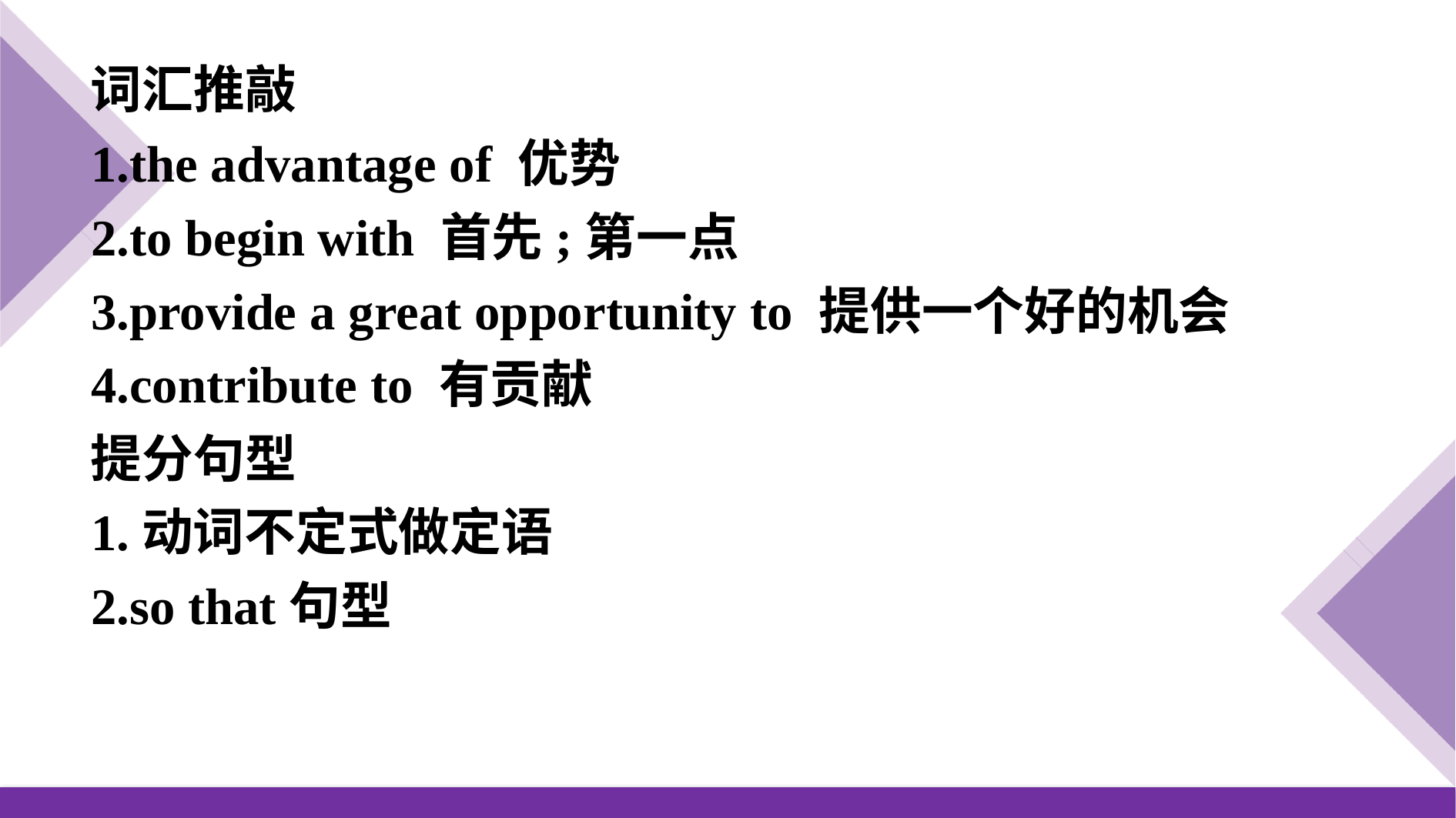

词汇推敲
1.the advantage of 优势
2.to begin with 首先;第一点
3.provide a great opportunity to 提供一个好的机会
4.contribute to 有贡献
提分句型
1.动词不定式做定语
2.so that句型